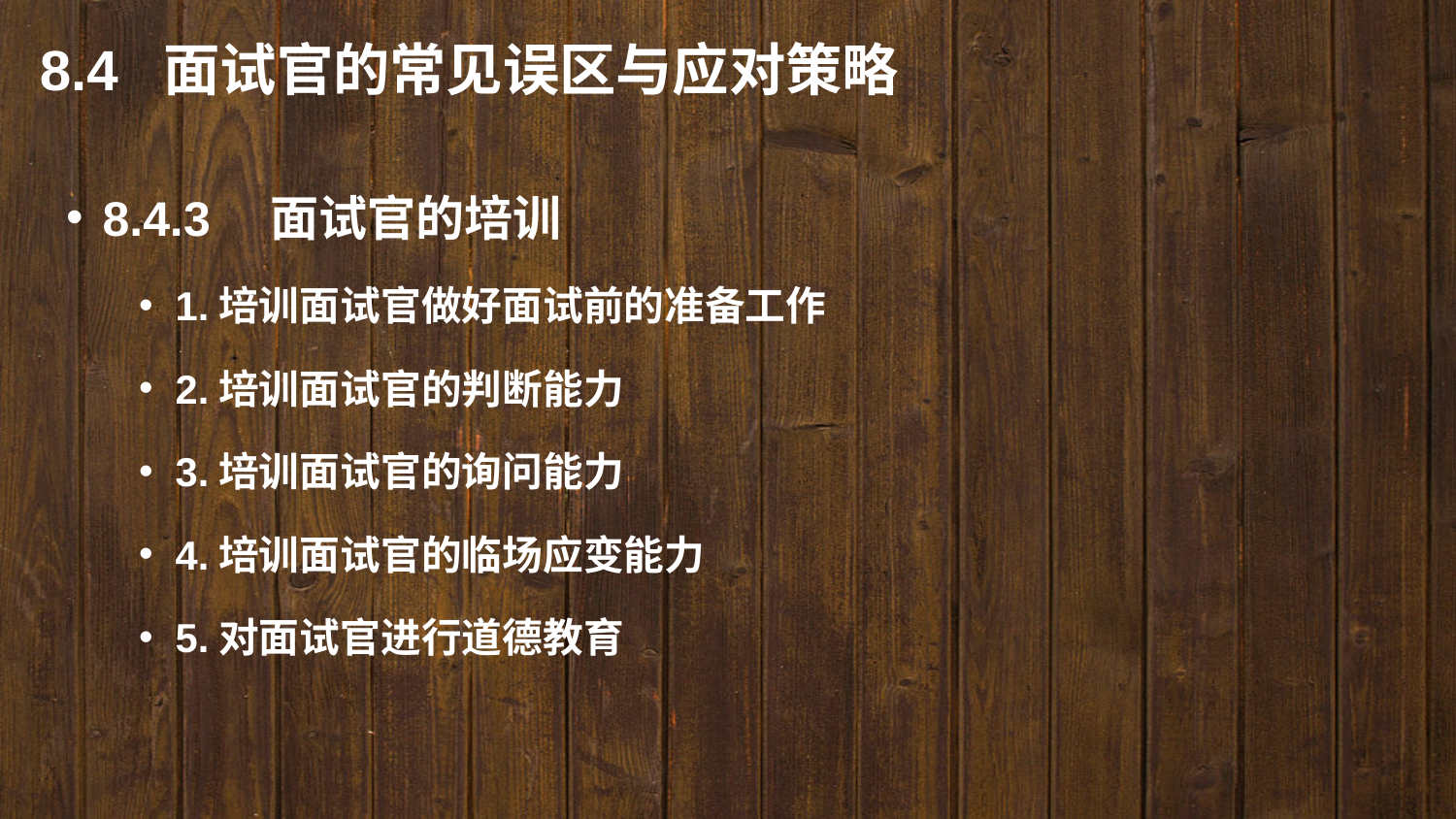

8.4  面试官的常见误区与应对策略
8.4.3　面试官的培训
1.培训面试官做好面试前的准备工作
2.培训面试官的判断能力
3.培训面试官的询问能力
4.培训面试官的临场应变能力
5.对面试官进行道德教育